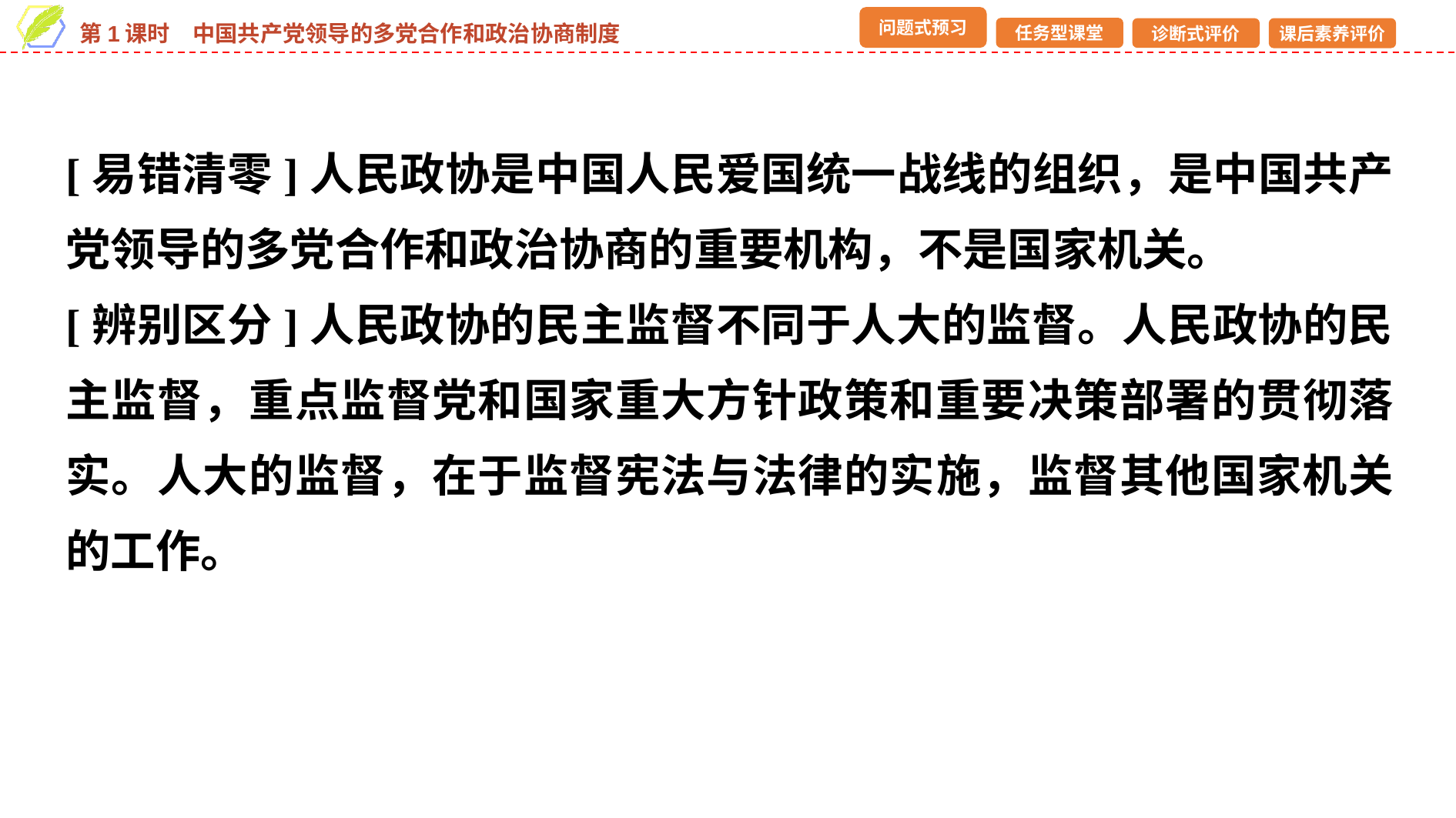

[易错清零]人民政协是中国人民爱国统一战线的组织，是中国共产党领导的多党合作和政治协商的重要机构，不是国家机关。
[辨别区分]人民政协的民主监督不同于人大的监督。人民政协的民主监督，重点监督党和国家重大方针政策和重要决策部署的贯彻落实。人大的监督，在于监督宪法与法律的实施，监督其他国家机关的工作。